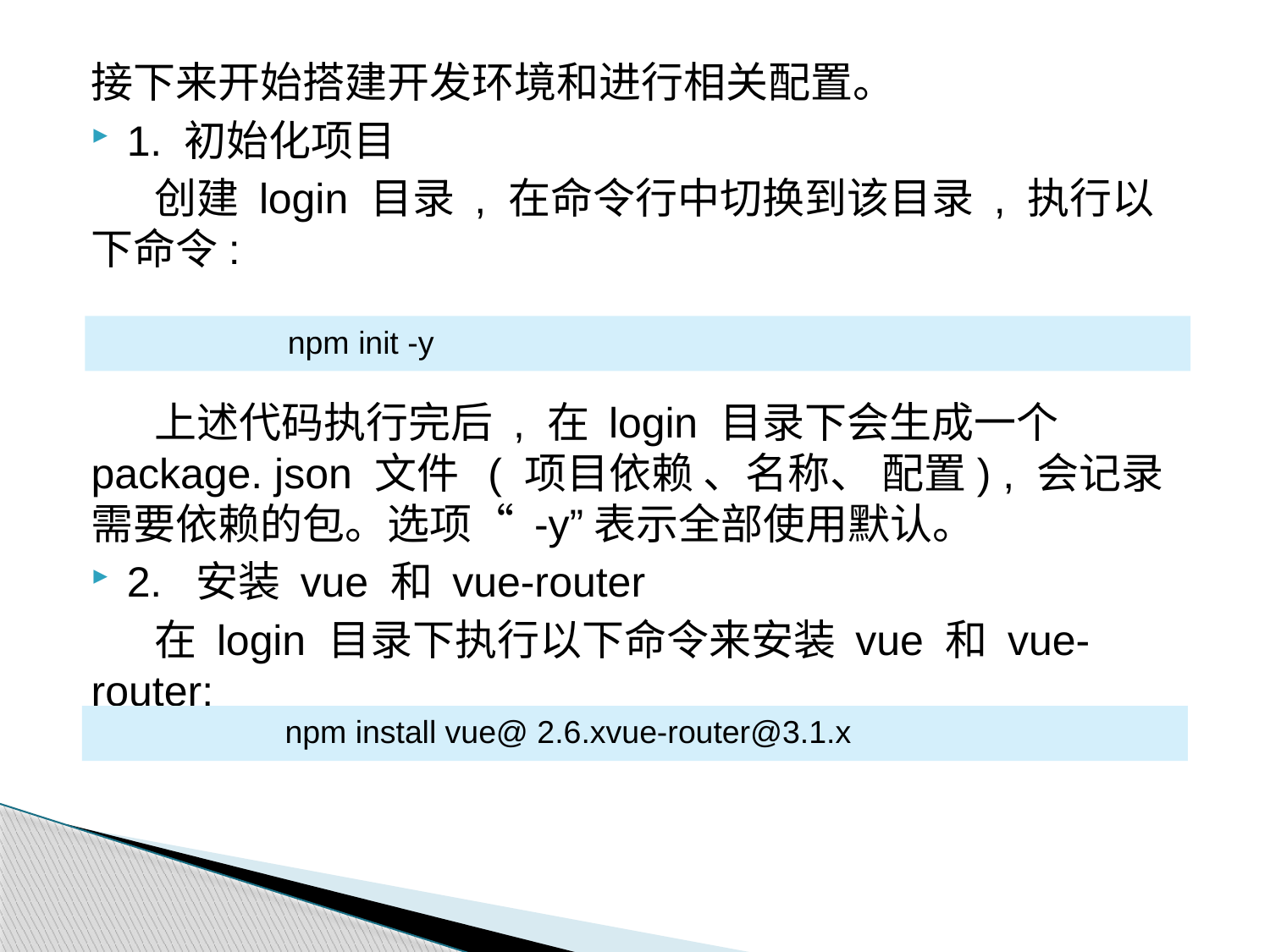

接下来开始搭建开发环境和进行相关配置。
1. 初始化项目
创建 login 目录 , 在命令行中切换到该目录 , 执行以下命令:

上述代码执行完后 , 在 login 目录下会生成一个 package. json 文件  ( 项目依赖 、名称、 配置) , 会记录需要依赖的包。选项“ -y”表示全部使用默认。
2.  安装 vue 和 vue-router
在 login 目录下执行以下命令来安装 vue 和 vue-router:
npm init -y
npm install vue@ 2.6.xvue-router@3.1.x